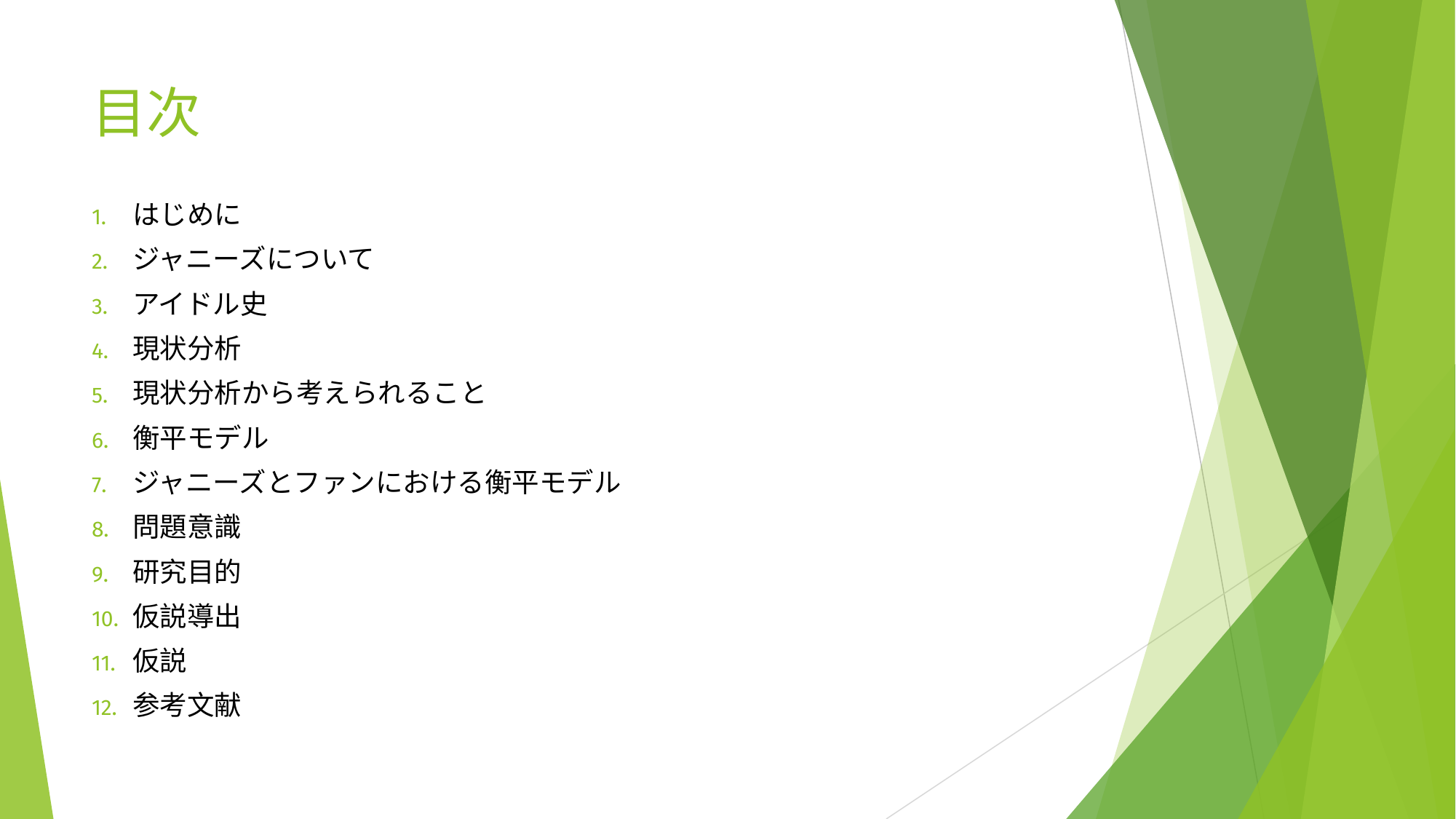

# 目次
はじめに
ジャニーズについて
アイドル史
現状分析
現状分析から考えられること
衡平モデル
ジャニーズとファンにおける衡平モデル
問題意識
研究目的
仮説導出
仮説
参考文献